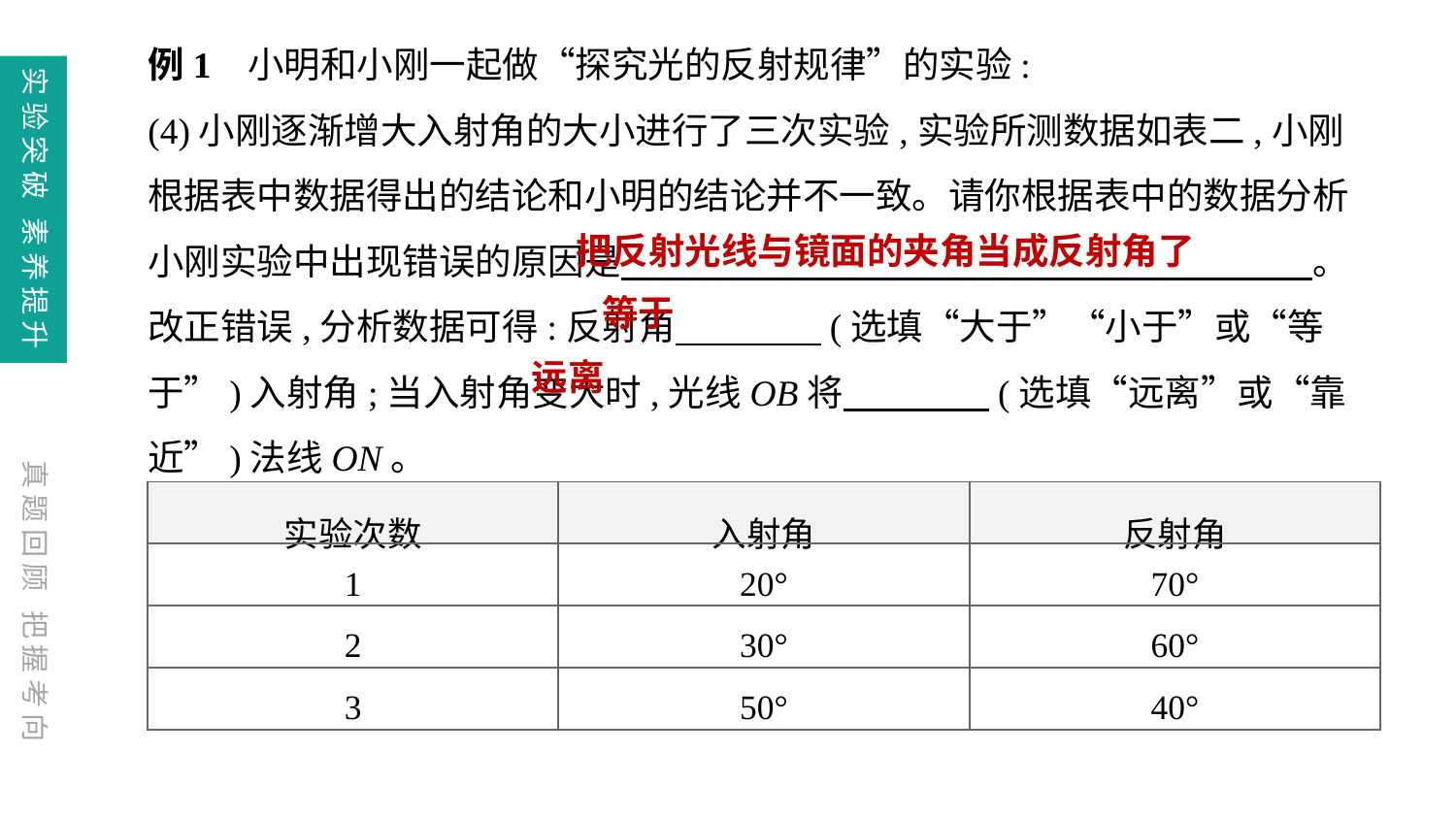

例1   小明和小刚一起做“探究光的反射规律”的实验:
(4)小刚逐渐增大入射角的大小进行了三次实验,实验所测数据如表二,小刚根据表中数据得出的结论和小明的结论并不一致。请你根据表中的数据分析小刚实验中出现错误的原因是　　　　　　　　　　　　　　　　　　　。改正错误,分析数据可得:反射角　　　　(选填“大于”“小于”或“等于”)入射角;当入射角变大时,光线OB将　　　　(选填“远离”或“靠近”)法线ON。
表二
把反射光线与镜面的夹角当成反射角了
等于
远离
| 实验次数 | 入射角 | 反射角 |
| --- | --- | --- |
| 1 | 20° | 70° |
| 2 | 30° | 60° |
| 3 | 50° | 40° |